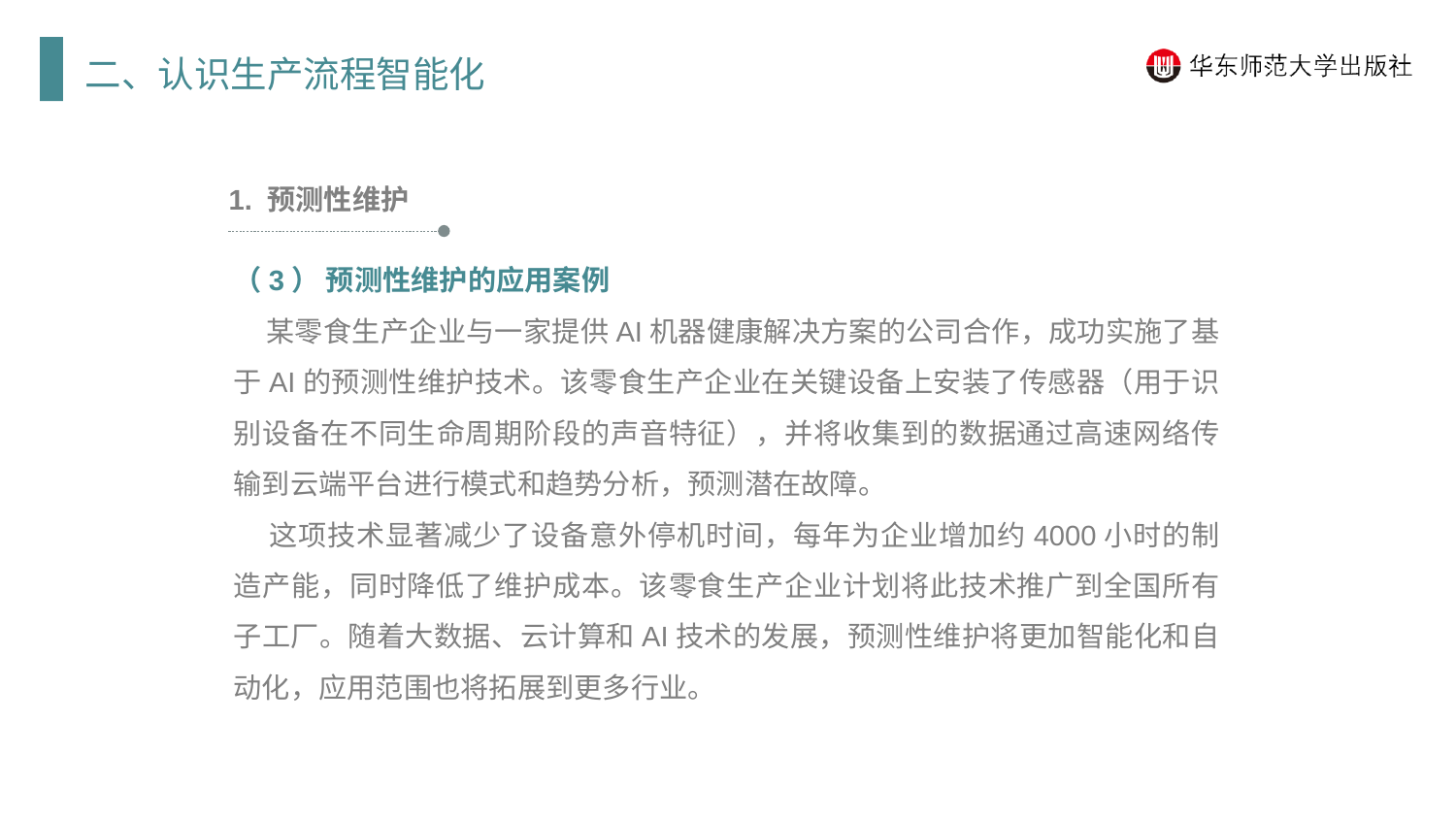

二、认识生产流程智能化
1. 预测性维护
（3） 预测性维护的应用案例
    某零食生产企业与一家提供AI机器健康解决方案的公司合作，成功实施了基于AI的预测性维护技术。该零食生产企业在关键设备上安装了传感器（用于识别设备在不同生命周期阶段的声音特征），并将收集到的数据通过高速网络传输到云端平台进行模式和趋势分析，预测潜在故障。
    这项技术显著减少了设备意外停机时间，每年为企业增加约4000小时的制造产能，同时降低了维护成本。该零食生产企业计划将此技术推广到全国所有子工厂。随着大数据、云计算和AI技术的发展，预测性维护将更加智能化和自动化，应用范围也将拓展到更多行业。